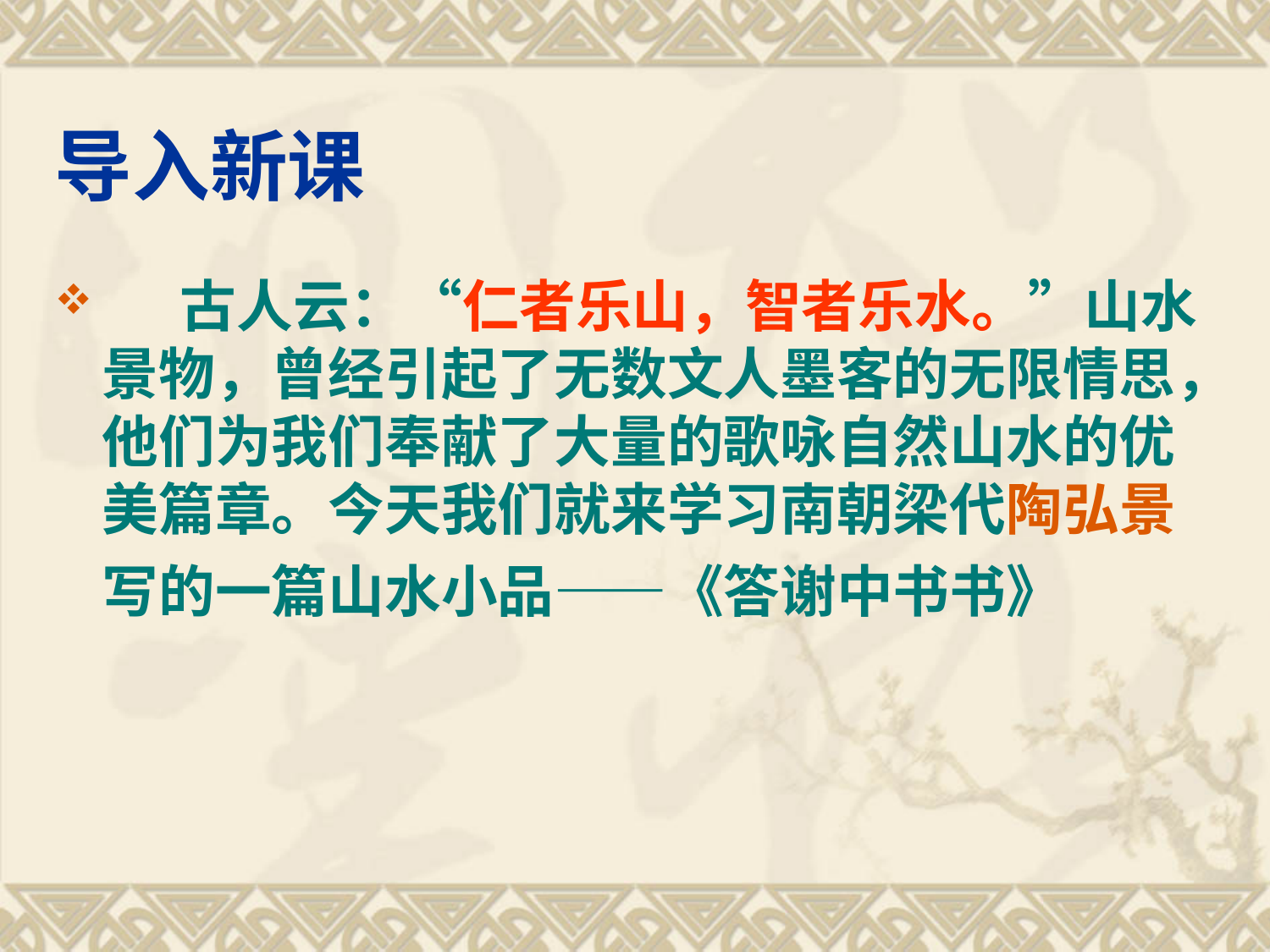

# 导入新课
     古人云：“仁者乐山，智者乐水。”山水景物，曾经引起了无数文人墨客的无限情思，他们为我们奉献了大量的歌咏自然山水的优美篇章。今天我们就来学习南朝梁代陶弘景写的一篇山水小品——《答谢中书书》